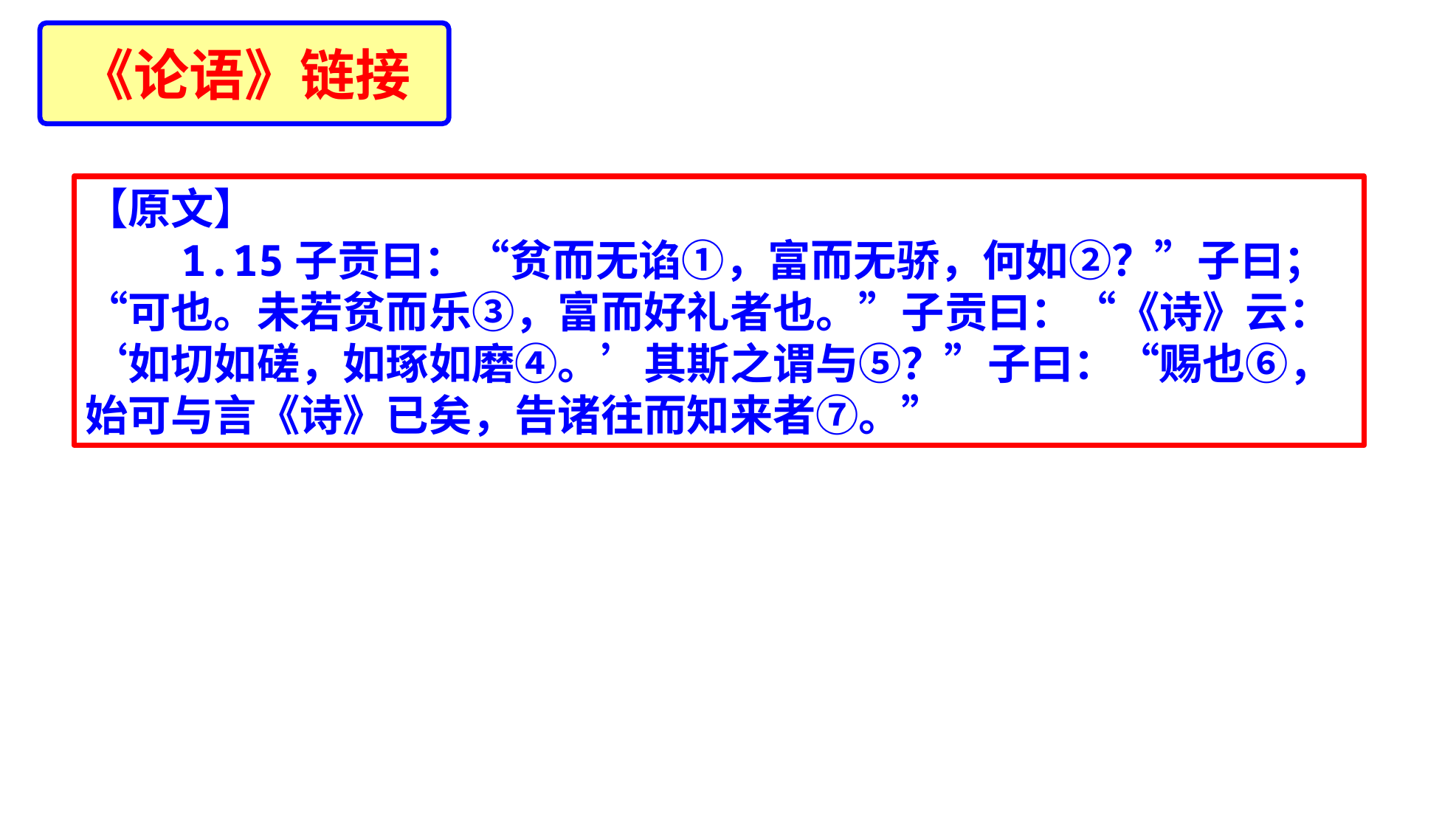

《论语》链接
【原文】
　　1.15子贡曰：“贫而无谄①，富而无骄，何如②？”子曰；“可也。未若贫而乐③，富而好礼者也。”子贡曰：“《诗》云：‘如切如磋，如琢如磨④。’其斯之谓与⑤？”子曰：“赐也⑥，始可与言《诗》已矣，告诸往而知来者⑦。”